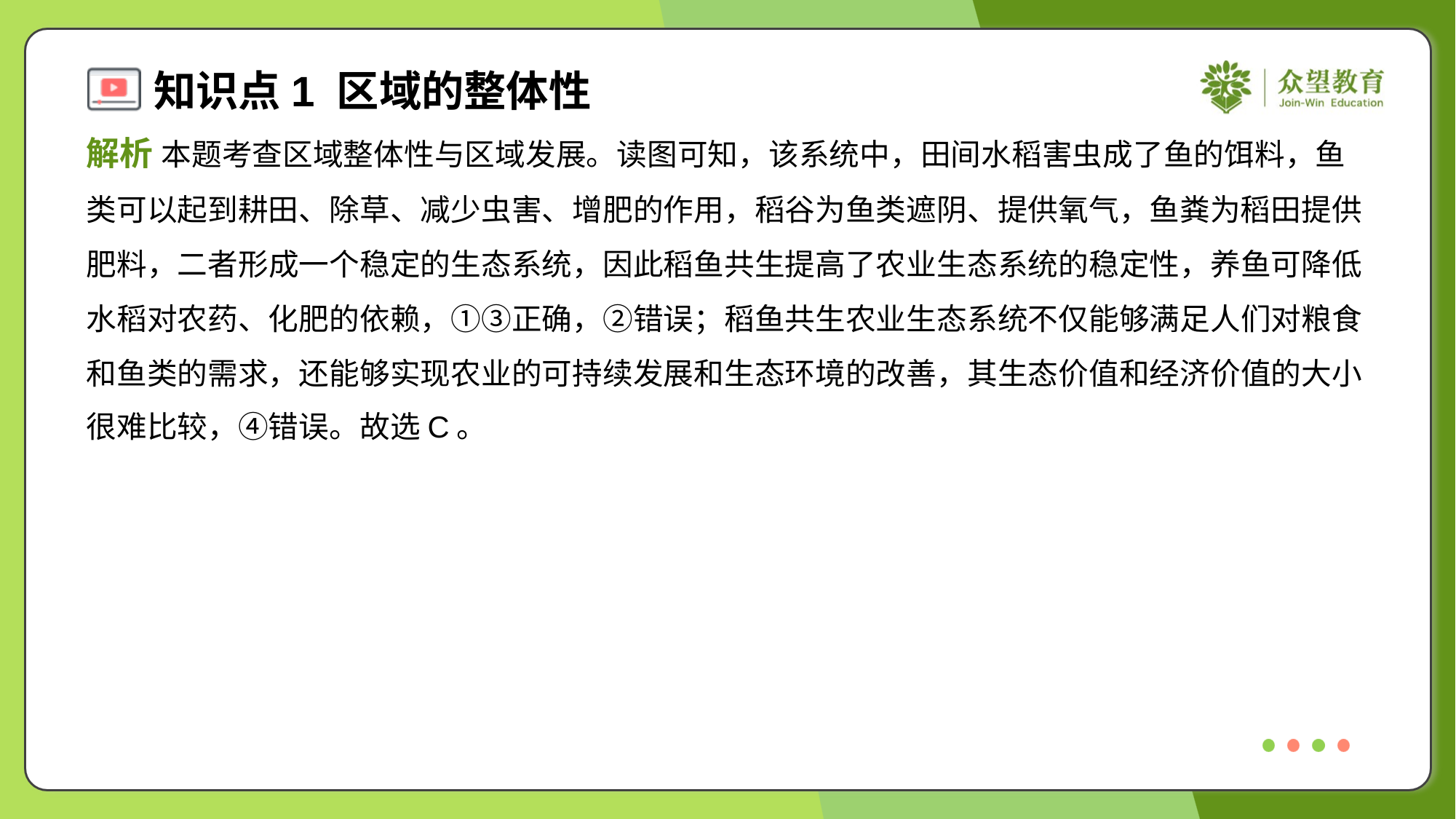

解析 本题考查区域整体性与区域发展。读图可知，该系统中，田间水稻害虫成了鱼的饵料，鱼
类可以起到耕田、除草、减少虫害、增肥的作用，稻谷为鱼类遮阴、提供氧气，鱼粪为稻田提供
肥料，二者形成一个稳定的生态系统，因此稻鱼共生提高了农业生态系统的稳定性，养鱼可降低
水稻对农药、化肥的依赖，①③正确，②错误；稻鱼共生农业生态系统不仅能够满足人们对粮食
和鱼类的需求，还能够实现农业的可持续发展和生态环境的改善，其生态价值和经济价值的大小
很难比较，④错误。故选C。